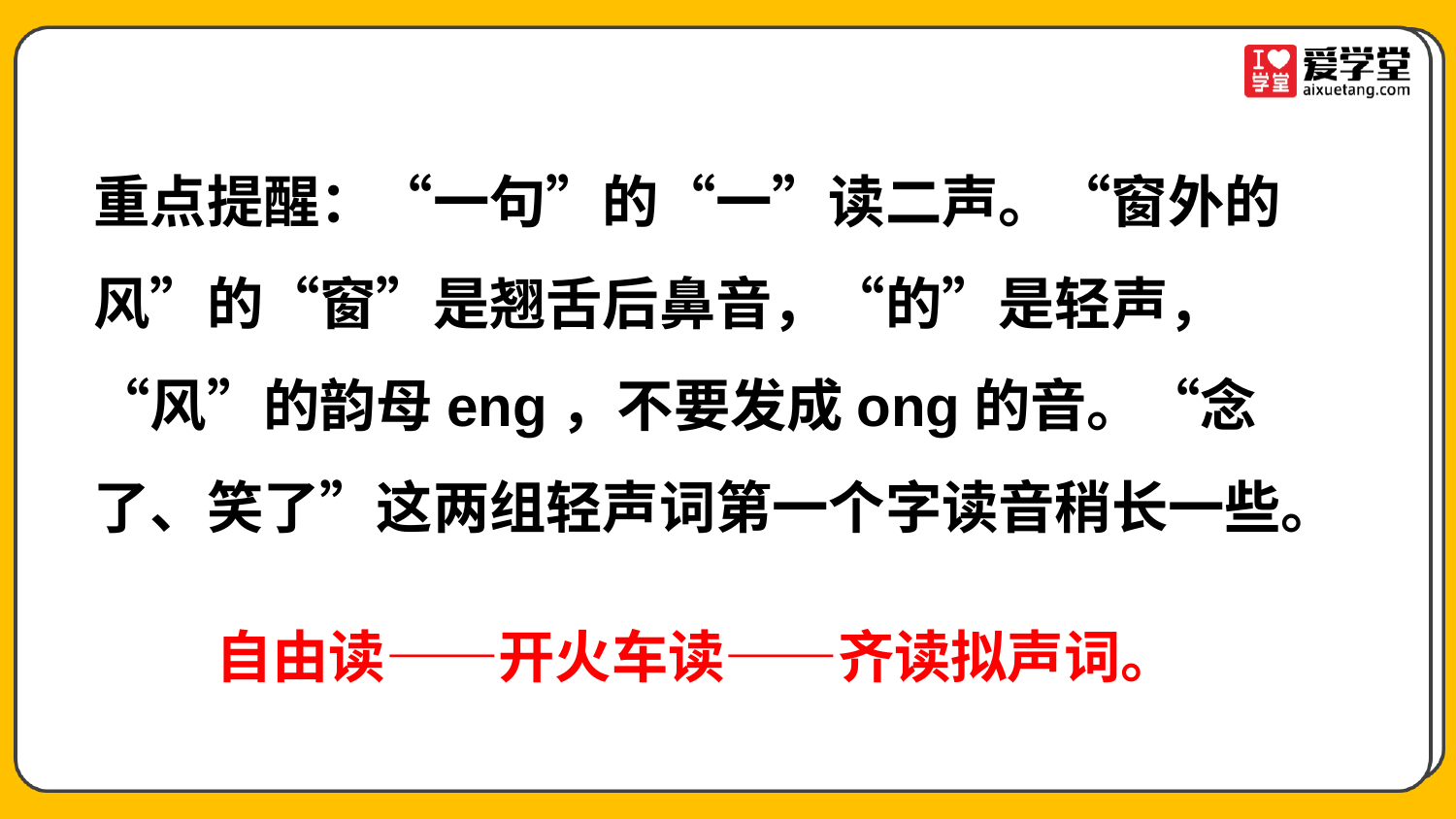

重点提醒：“一句”的“一”读二声。“窗外的风”的“窗”是翘舌后鼻音，“的”是轻声，“风”的韵母eng，不要发成ong的音。“念了、笑了”这两组轻声词第一个字读音稍长一些。
自由读——开火车读——齐读拟声词。